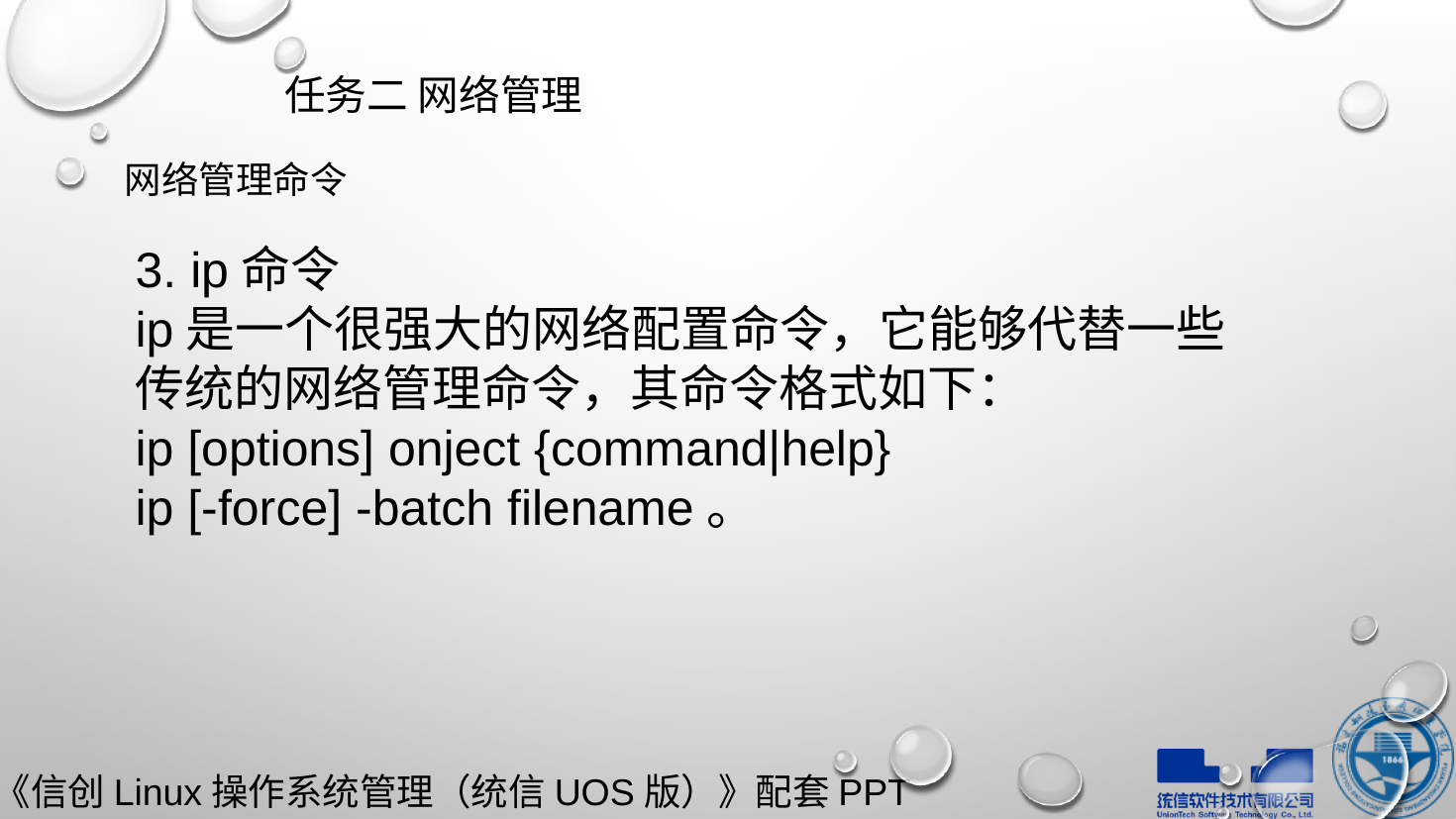

任务二 网络管理
网络管理命令
3. ip命令
ip是一个很强大的网络配置命令，它能够代替一些传统的网络管理命令，其命令格式如下：
ip [options] onject {command|help}
ip [-force] -batch filename。